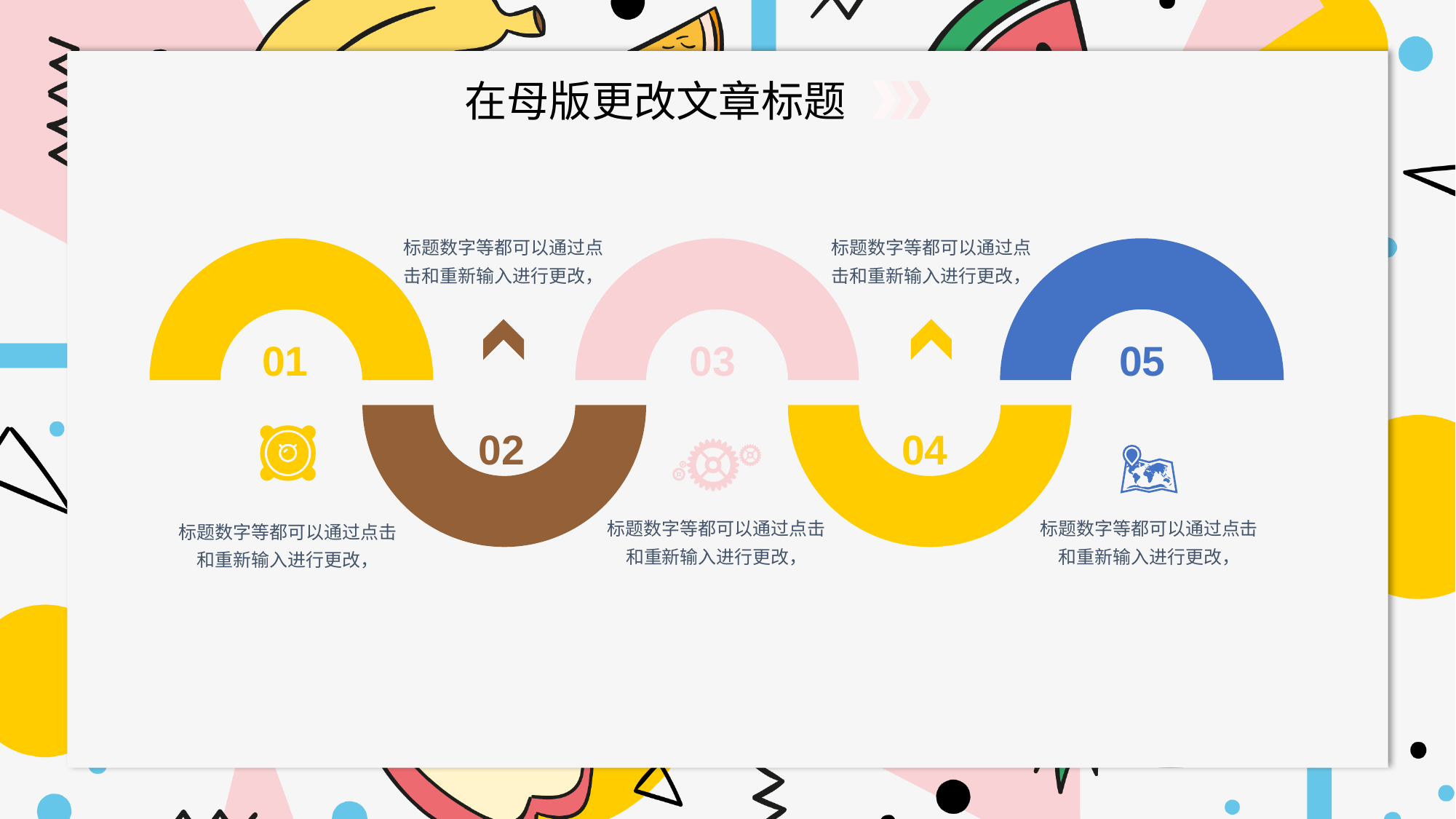

标题数字等都可以通过点击和重新输入进行更改，
标题数字等都可以通过点击和重新输入进行更改，

01
03
05

02
04

标题数字等都可以通过点击和重新输入进行更改，
标题数字等都可以通过点击和重新输入进行更改，
标题数字等都可以通过点击和重新输入进行更改，